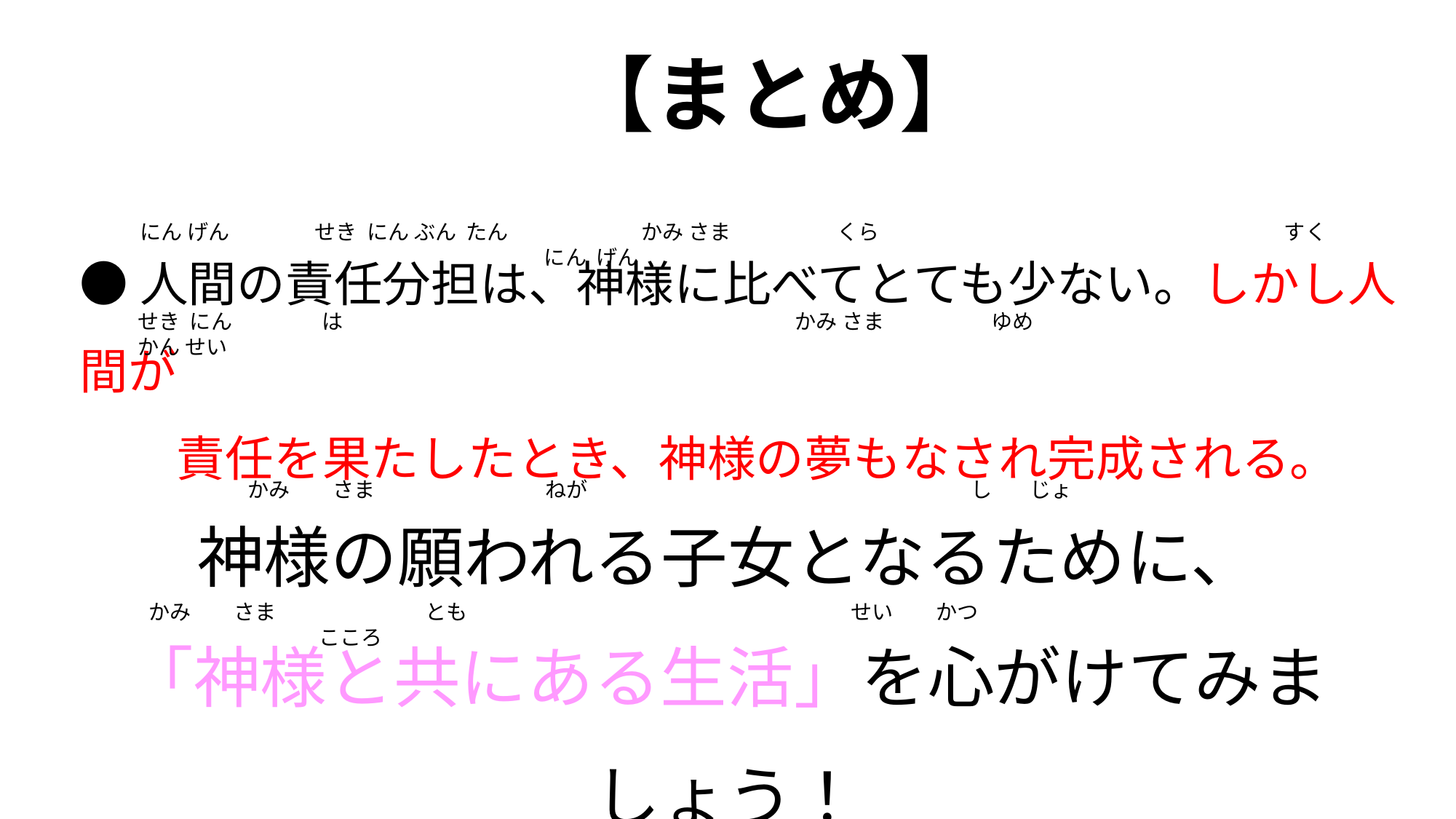

【まとめ】
にん げん　　　　せき  にん ぶん  たん　　　　　　 かみ さま　　　　　くら　　　　　　　　　　　　　　　　　　　すく　　　　　　　　　　　　　　　　　　　　　にん  げん
●人間の責任分担は、神様に比べてとても少ない。しかし人間が
　　責任を果たしたとき、神様の夢もなされ完成される。
せき  にん　 　　　は　　 　　　　　　　　　　　　　　　　　　　かみ さま　　　　　ゆめ　　　　　　　　　　　　　　　かん せい
神様の願われる子女となるために、
「神様と共にある生活」を心がけてみましょう！
かみ　　さま　　　　　　　　ねが　　　　　　　　　　　　　　　　　　し        じょ
かみ　　さま　　　　　　　とも　　　　　　　　　　　　　　　　　　せい　　かつ　　　　　　　　　　　こころ